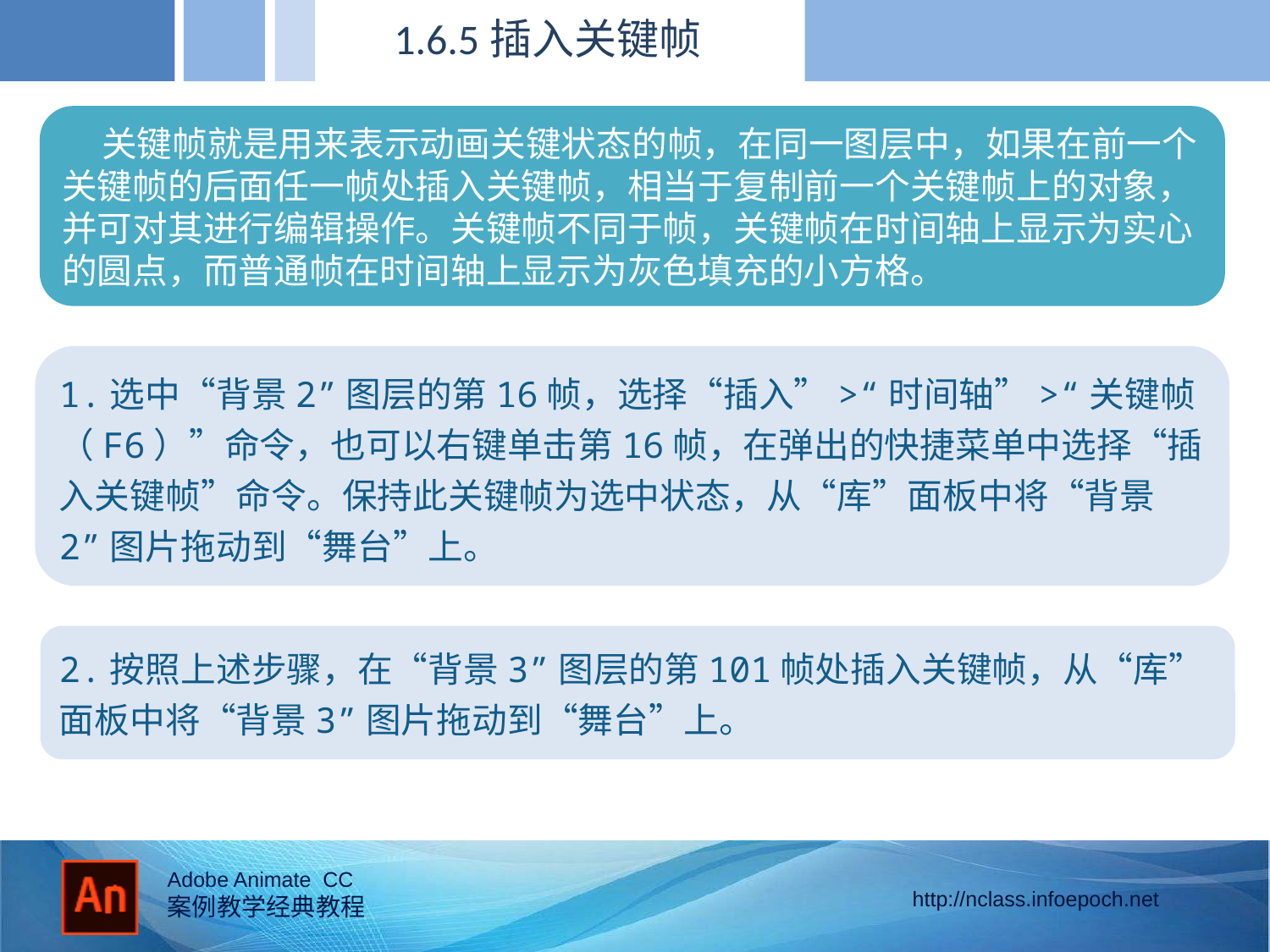

1.6.5插入关键帧
    关键帧就是用来表示动画关键状态的帧，在同一图层中，如果在前一个关键帧的后面任一帧处插入关键帧，相当于复制前一个关键帧上的对象，并可对其进行编辑操作。关键帧不同于帧，关键帧在时间轴上显示为实心的圆点，而普通帧在时间轴上显示为灰色填充的小方格。
1.选中“背景2”图层的第16帧，选择“插入”>“时间轴”>“关键帧（F6）”命令，也可以右键单击第16帧，在弹出的快捷菜单中选择“插入关键帧”命令。保持此关键帧为选中状态，从“库”面板中将“背景2”图片拖动到“舞台”上。
2.按照上述步骤，在“背景3”图层的第101帧处插入关键帧，从“库”面板中将“背景3”图片拖动到“舞台”上。